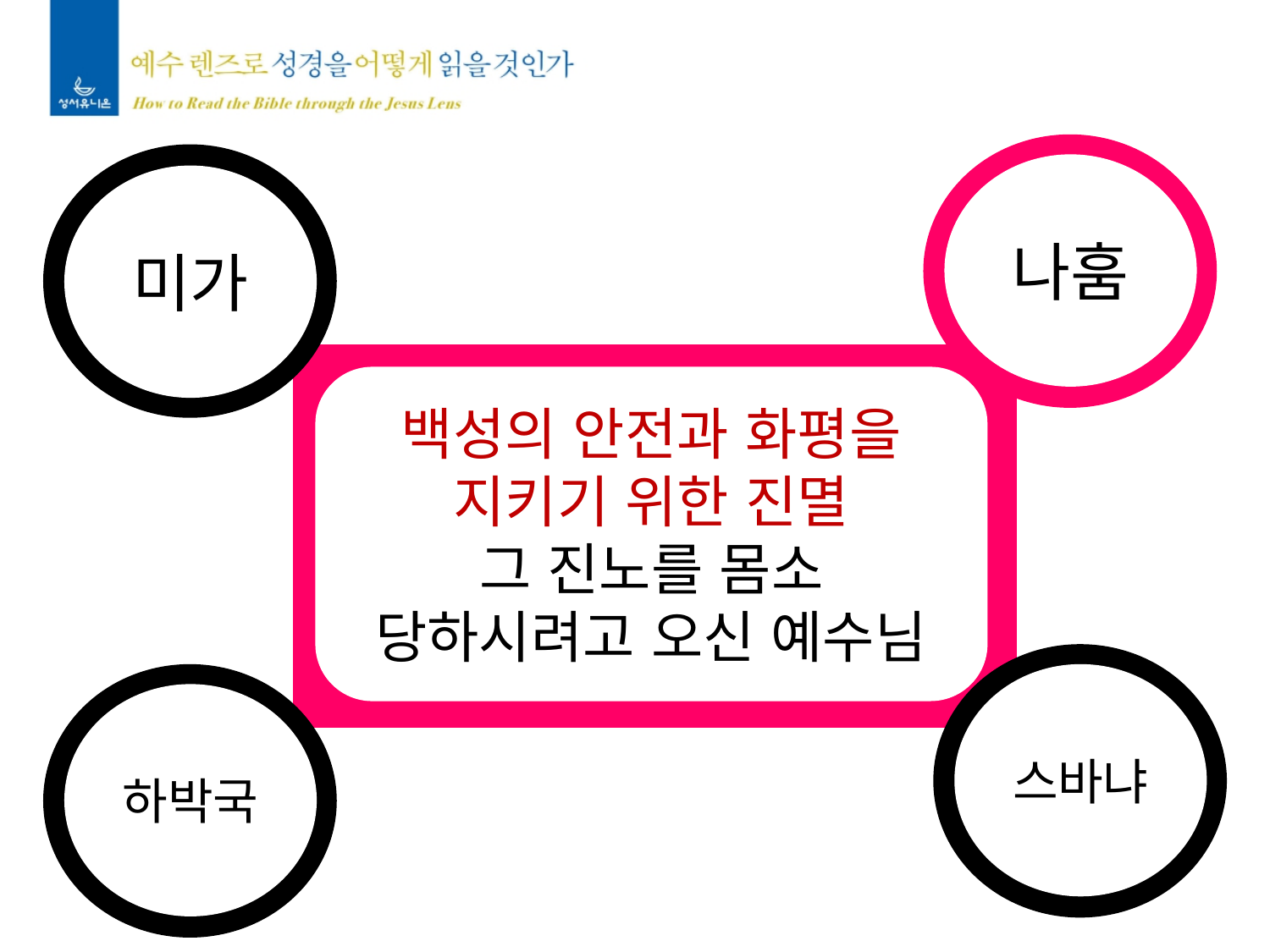

나훔
미가

백성의 안전과 화평을
지키기 위한 진멸
그 진노를 몸소
당하시려고 오신 예수님

스바냐
하박국